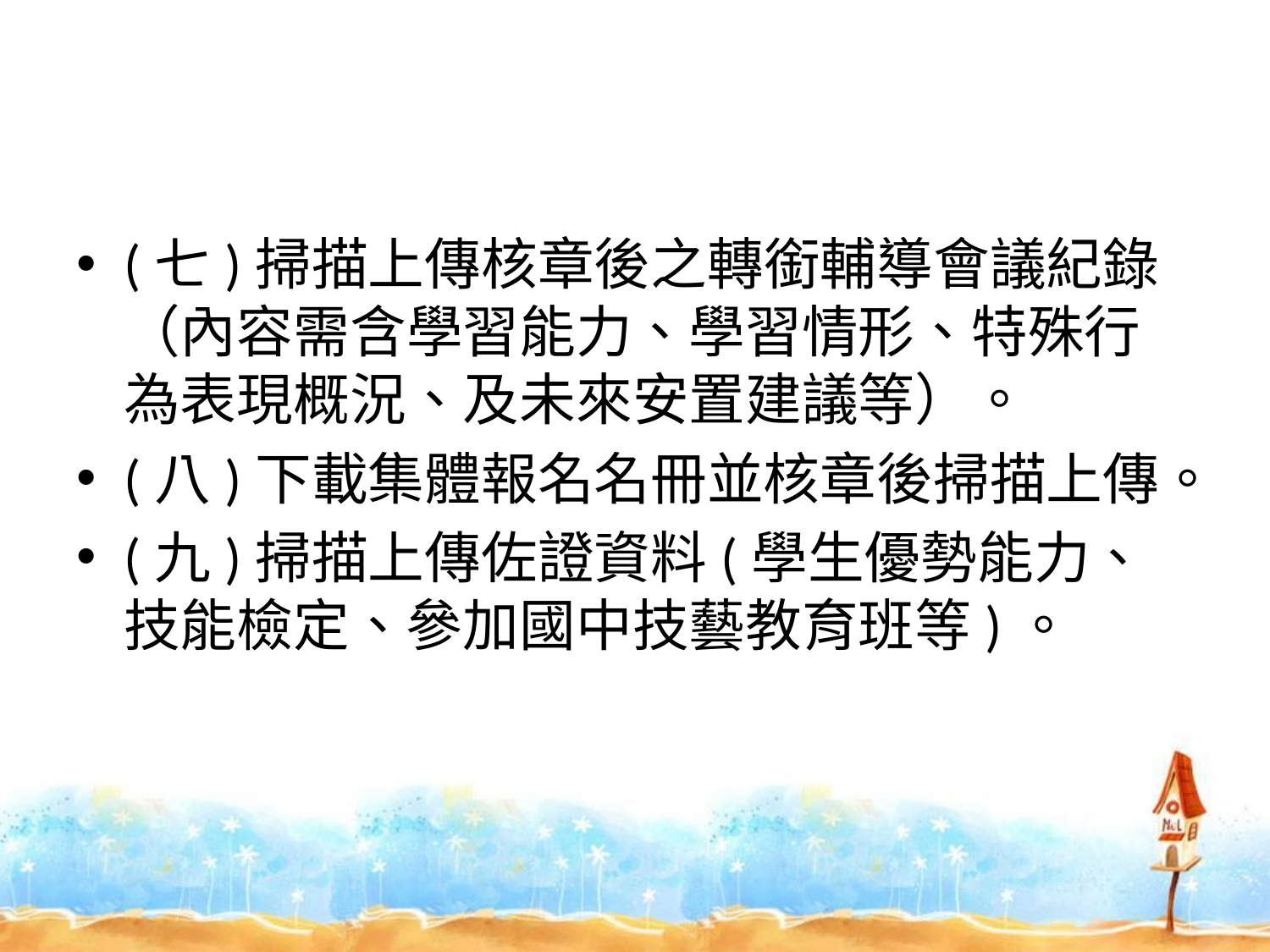

#
(七)掃描上傳核章後之轉銜輔導會議紀錄（內容需含學習能力、學習情形、特殊行為表現概況、及未來安置建議等）。
(八)下載集體報名名冊並核章後掃描上傳。
(九)掃描上傳佐證資料(學生優勢能力、技能檢定、參加國中技藝教育班等)。